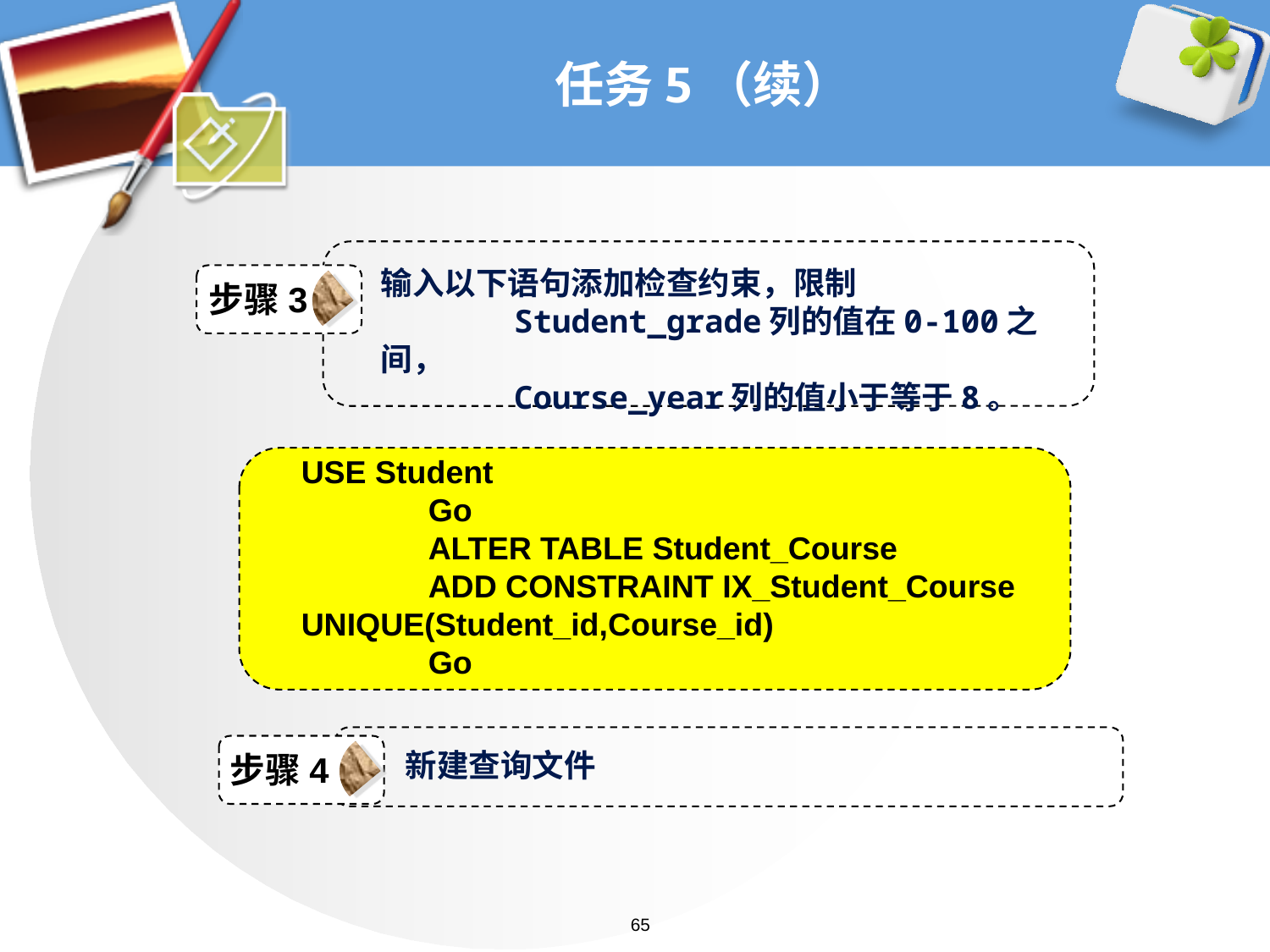

# 任务5（续）

输入以下语句添加检查约束，限制
       Student_grade列的值在0-100之间，
       Course_year列的值小于等于8。

步骤3

USE Student
	Go
	ALTER TABLE Student_Course
	ADD CONSTRAINT IX_Student_Course UNIQUE(Student_id,Course_id)
	Go

新建查询文件
步骤4

65